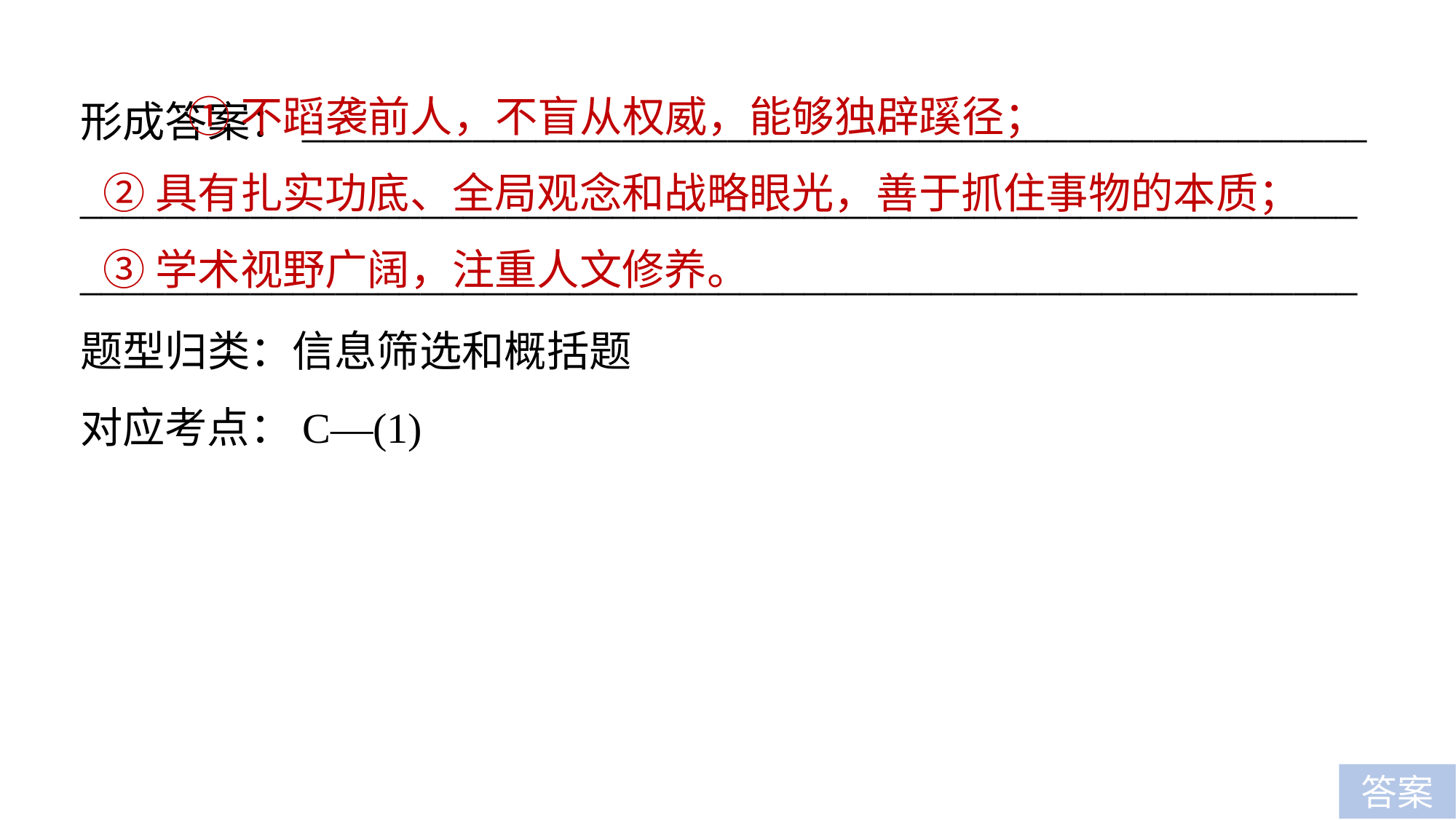

①不蹈袭前人，不盲从权威，能够独辟蹊径；
②具有扎实功底、全局观念和战略眼光，善于抓住事物的本质；
③学术视野广阔，注重人文修养。
形成答案：__________________________________________________
________________________________________________________________________________________________________________________题型归类：信息筛选和概括题
对应考点：C—(1)
答案